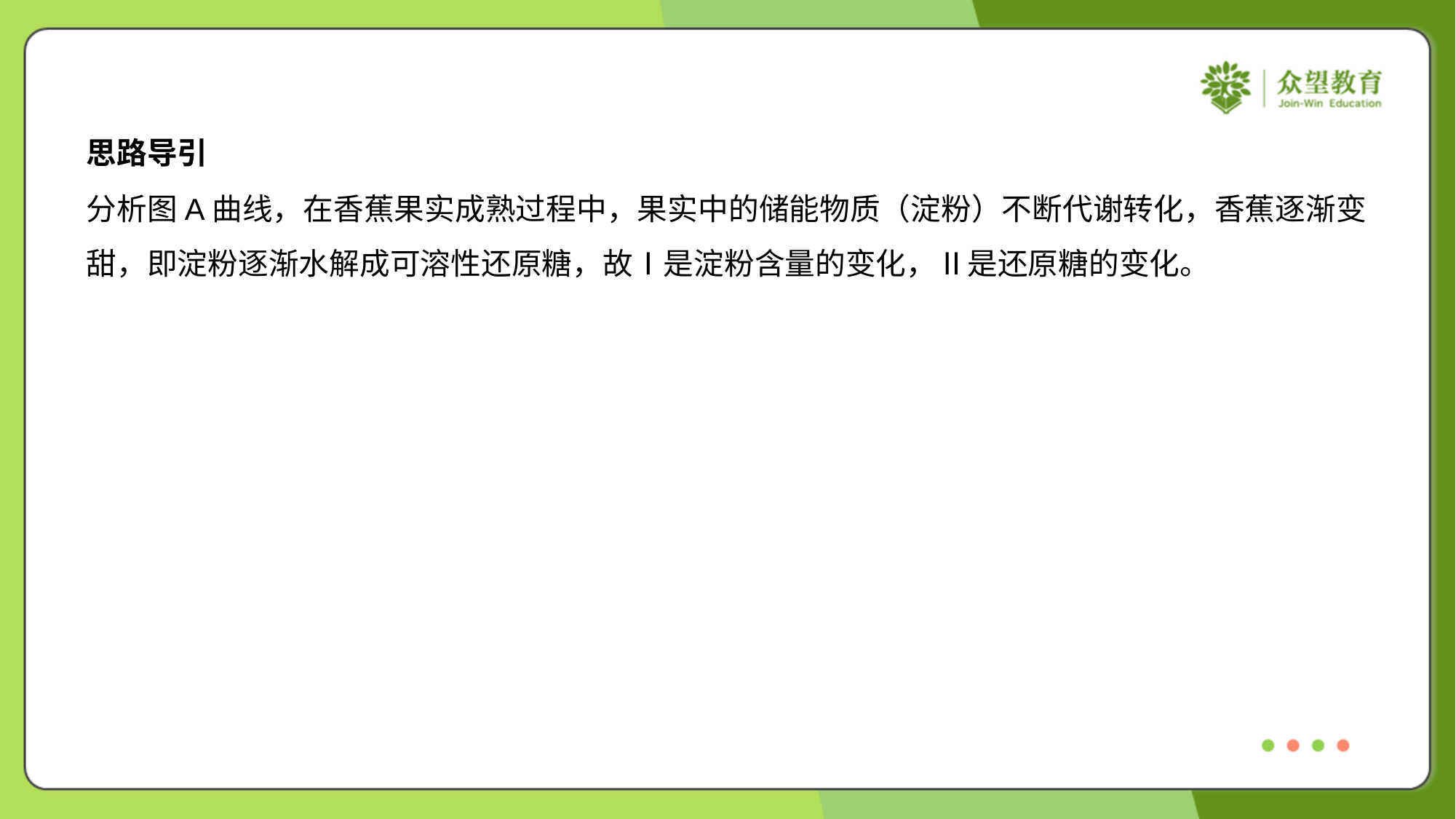

思路导引
分析图A曲线，在香蕉果实成熟过程中，果实中的储能物质（淀粉）不断代谢转化，香蕉逐渐变
甜，即淀粉逐渐水解成可溶性还原糖，故Ⅰ是淀粉含量的变化，Ⅱ是还原糖的变化。